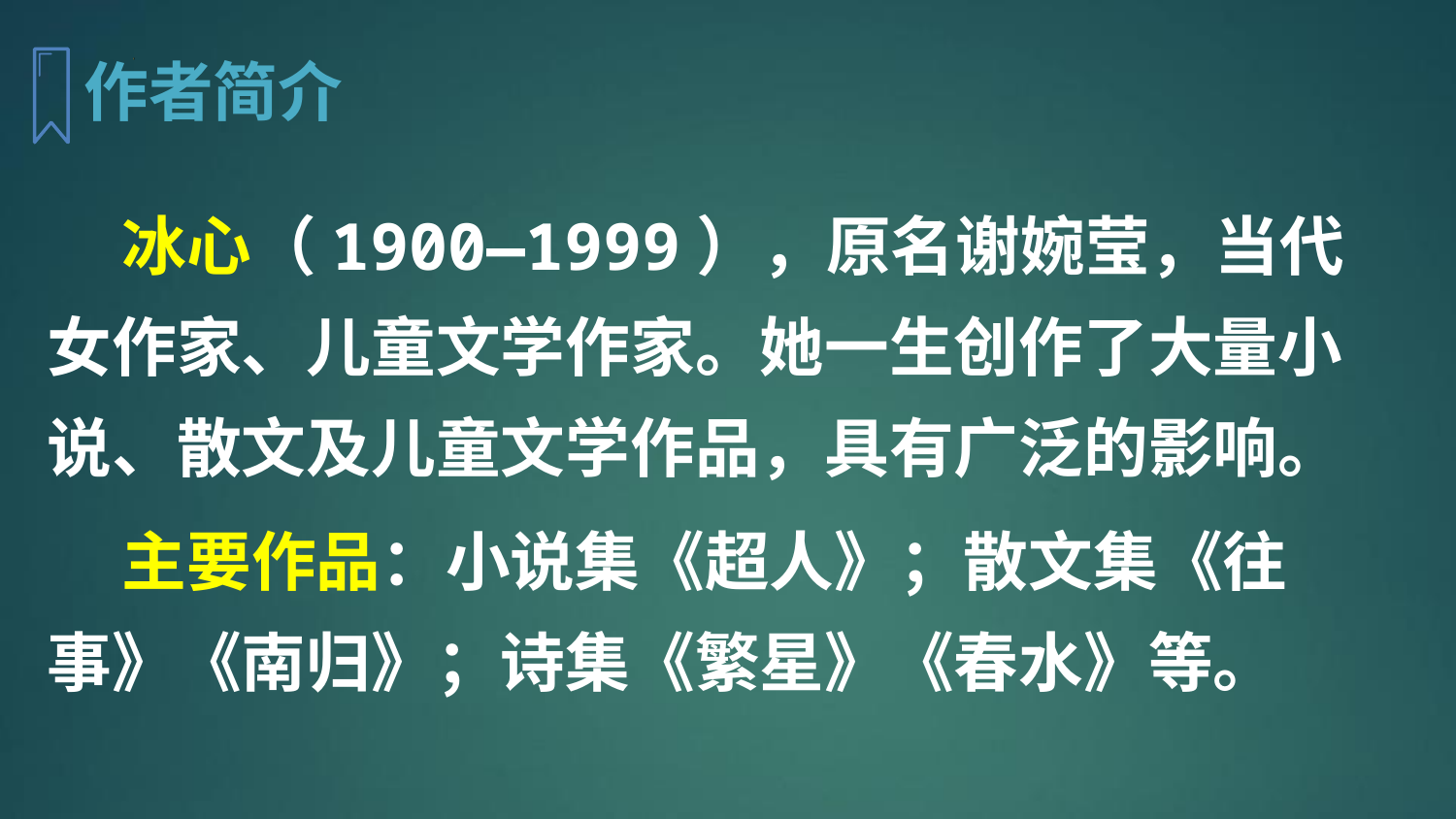

作者简介

    冰心（1900—1999），原名谢婉莹，当代女作家、儿童文学作家。她一生创作了大量小说、散文及儿童文学作品，具有广泛的影响。
    主要作品：小说集《超人》；散文集《往事》《南归》；诗集《繁星》《春水》等。